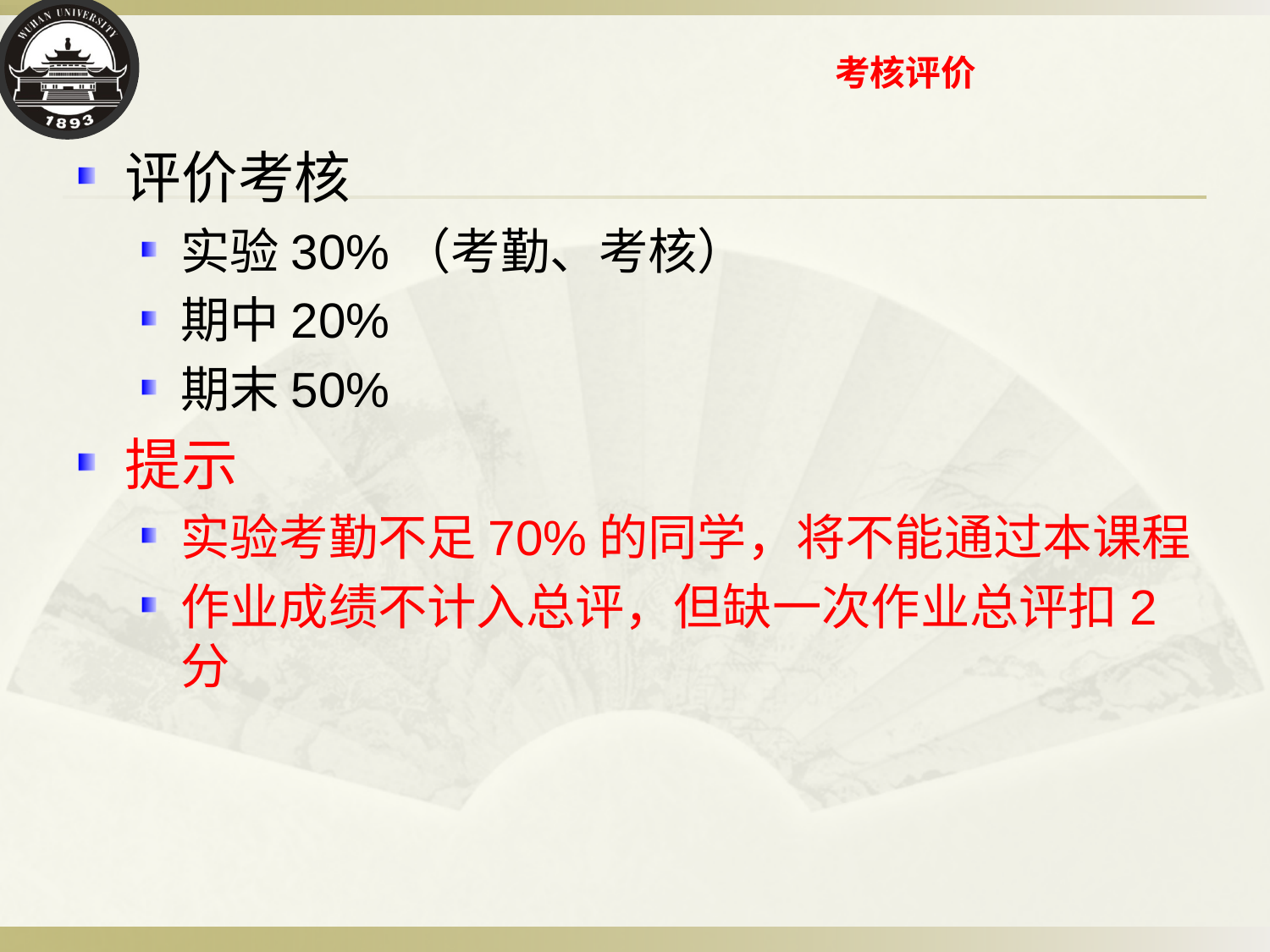

# 考核评价
评价考核
实验30%（考勤、考核）
期中20%
期末50%
提示
实验考勤不足70%的同学，将不能通过本课程
作业成绩不计入总评，但缺一次作业总评扣2分